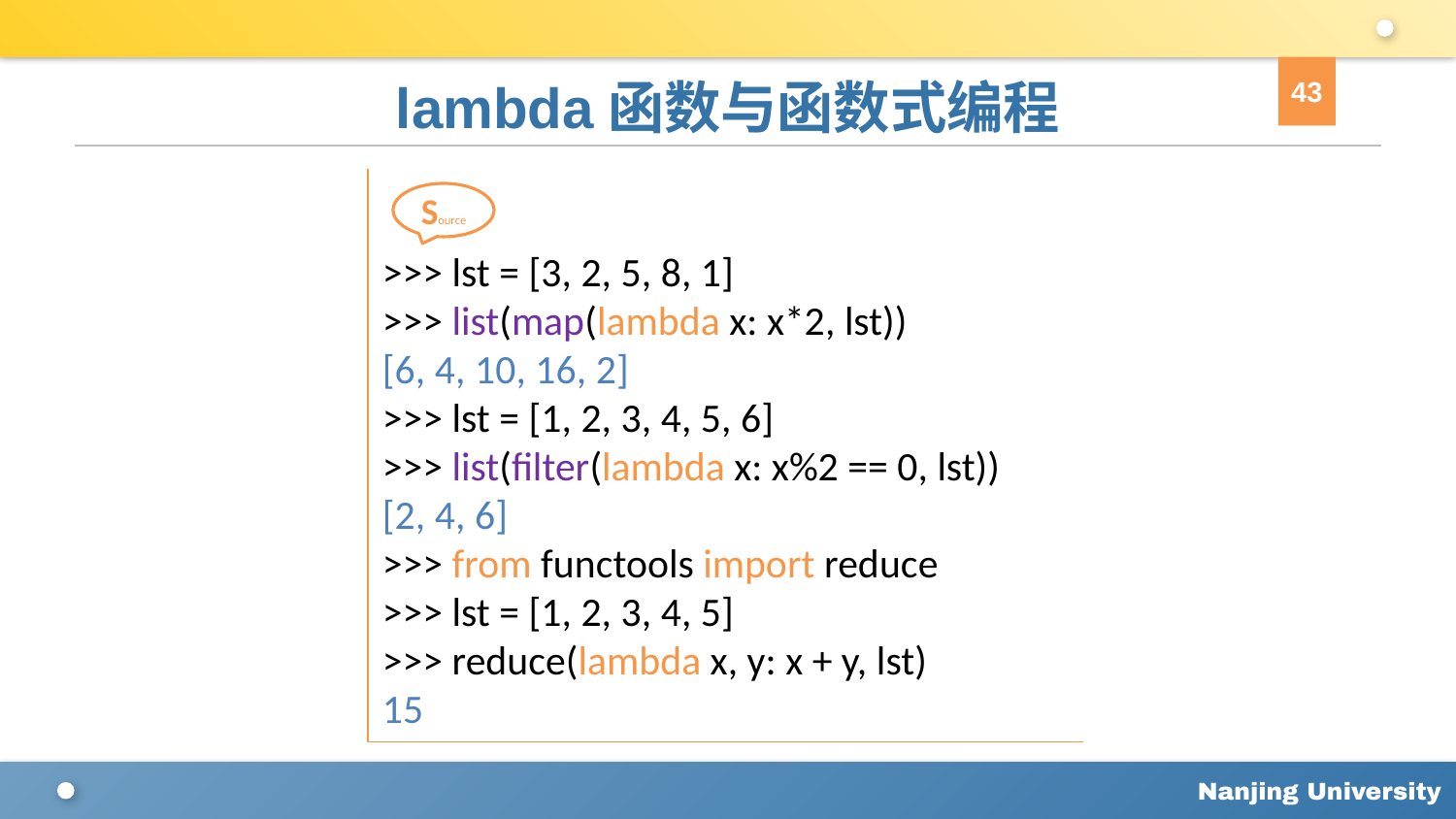

43
# lambda函数与函数式编程

>>> lst = [3, 2, 5, 8, 1]
>>> list(map(lambda x: x*2, lst))
[6, 4, 10, 16, 2]
>>> lst = [1, 2, 3, 4, 5, 6]
>>> list(filter(lambda x: x%2 == 0, lst))
[2, 4, 6]
>>> from functools import reduce
>>> lst = [1, 2, 3, 4, 5]
>>> reduce(lambda x, y: x + y, lst)
15
Source